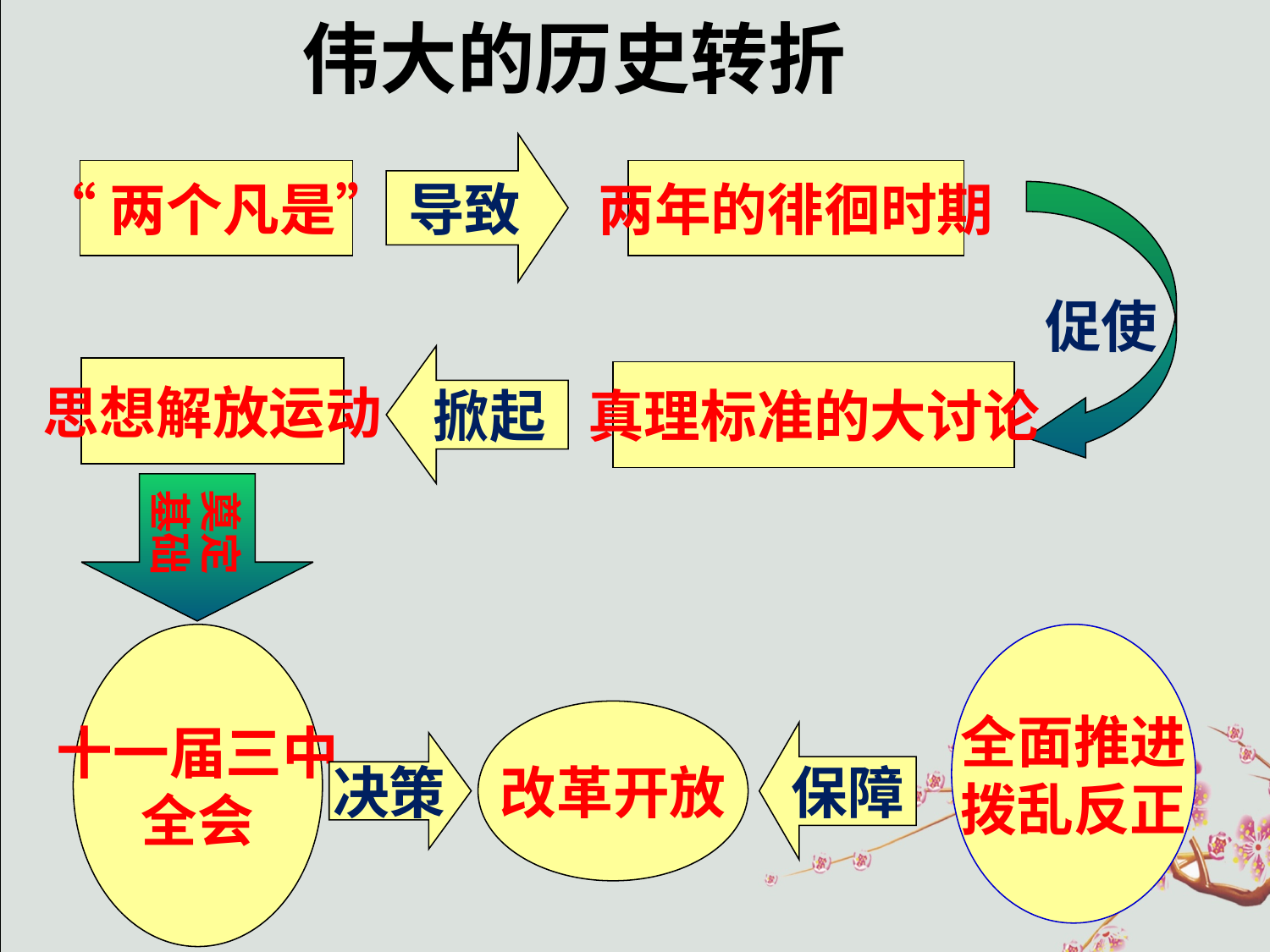

伟大的历史转折
导致
“两个凡是”
两年的徘徊时期
促使
掀起
思想解放运动
真理标准的大讨论
奠定
基础
十一届三中
全会
全面推进
拨乱反正
改革开放
保障
决策